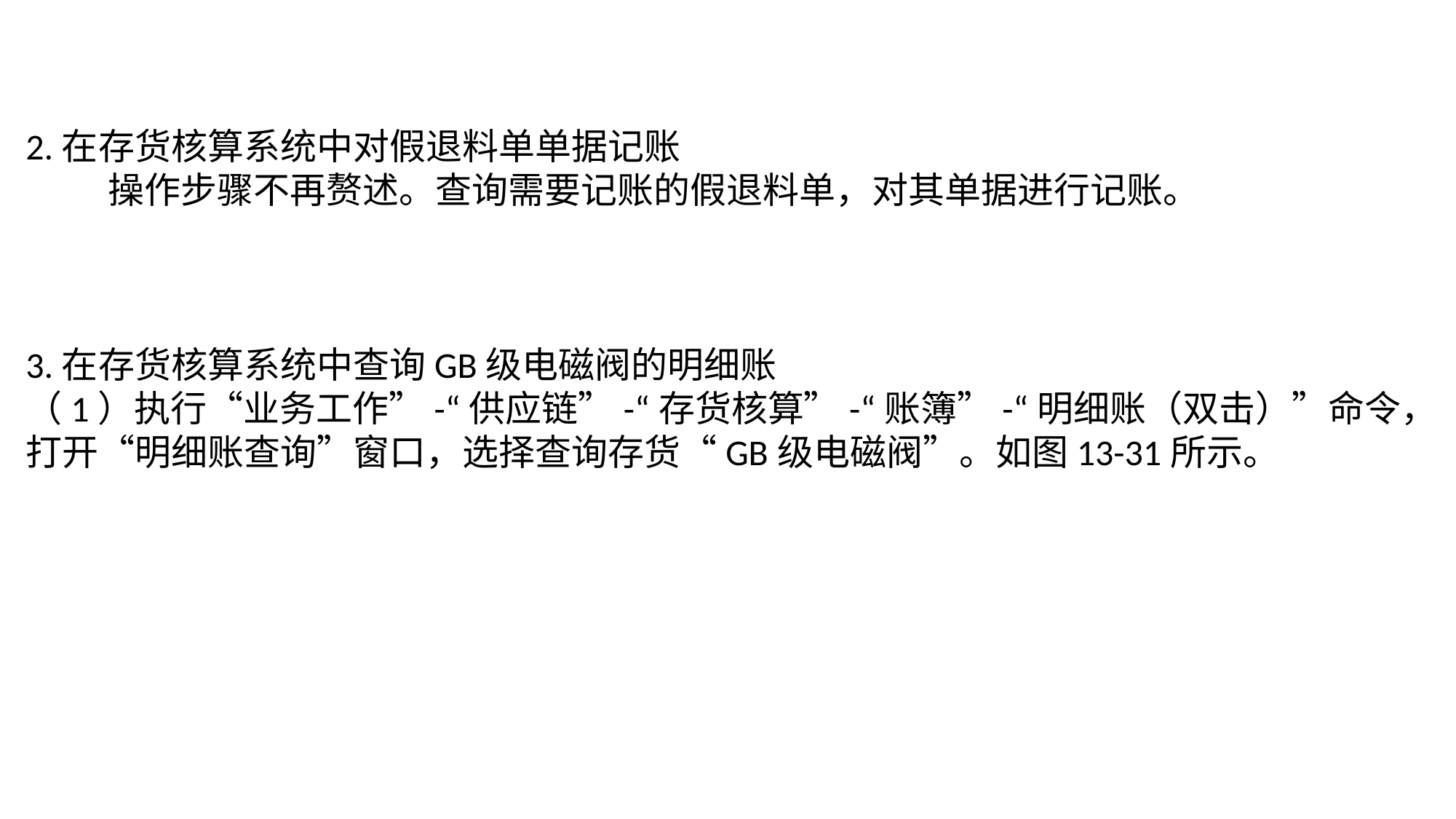

2.在存货核算系统中对假退料单单据记账
         操作步骤不再赘述。查询需要记账的假退料单，对其单据进行记账。

3.在存货核算系统中查询GB级电磁阀的明细账
（1）执行“业务工作”-“供应链”-“存货核算”-“账簿”-“明细账（双击）”命令，打开“明细账查询”窗口，选择查询存货“GB级电磁阀”。如图13-31所示。